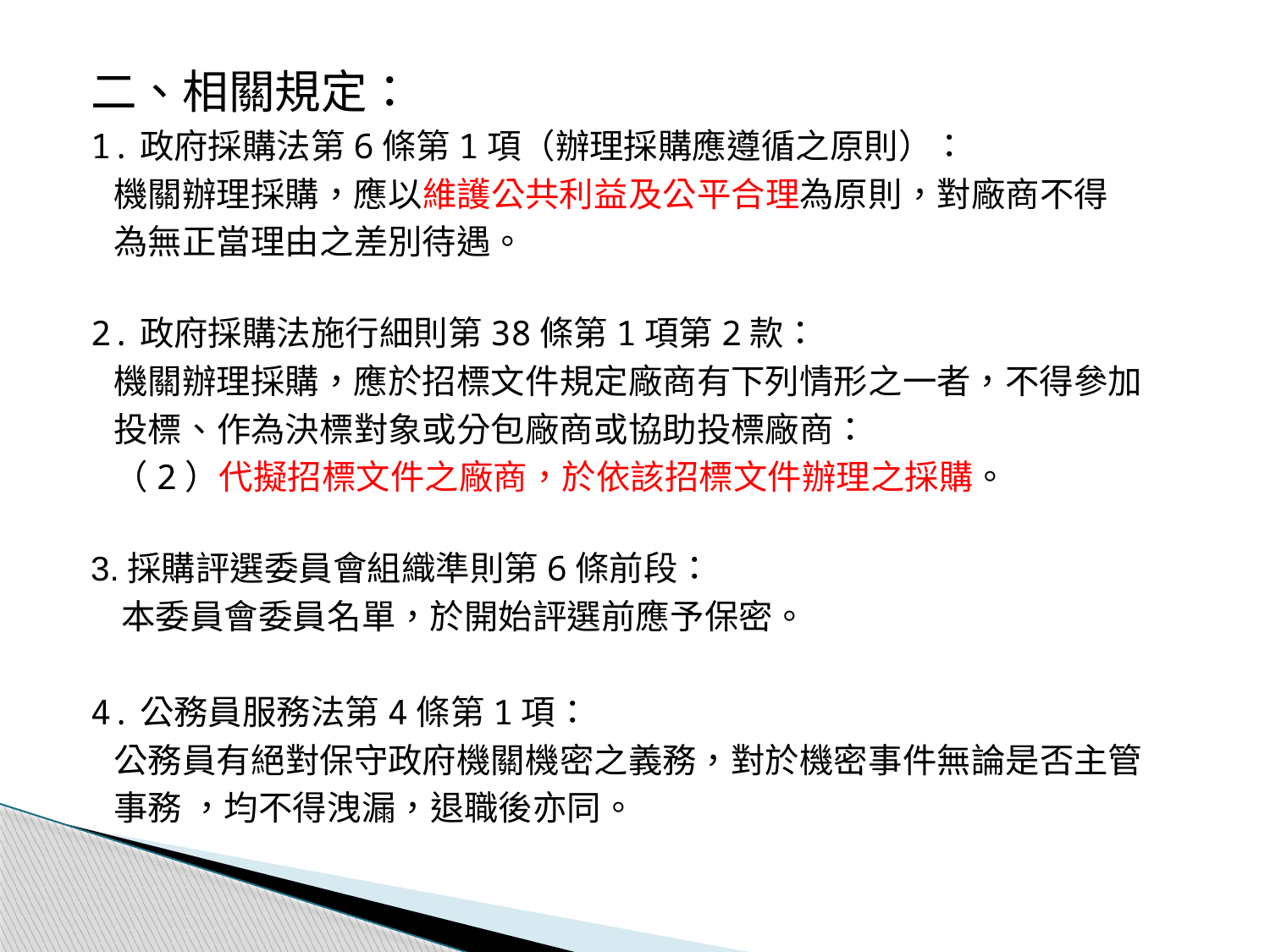

二、相關規定：
1.政府採購法第6條第1項（辦理採購應遵循之原則）：
  機關辦理採購，應以維護公共利益及公平合理為原則，對廠商不得
  為無正當理由之差別待遇。

2.政府採購法施行細則第38條第1項第2款：
  機關辦理採購，應於招標文件規定廠商有下列情形之一者，不得參加
  投標、作為決標對象或分包廠商或協助投標廠商：
  （2）代擬招標文件之廠商，於依該招標文件辦理之採購。

3.採購評選委員會組織準則第6條前段：
   本委員會委員名單，於開始評選前應予保密。

4.公務員服務法第4條第1項：
  公務員有絕對保守政府機關機密之義務，對於機密事件無論是否主管
  事務 ，均不得洩漏，退職後亦同。